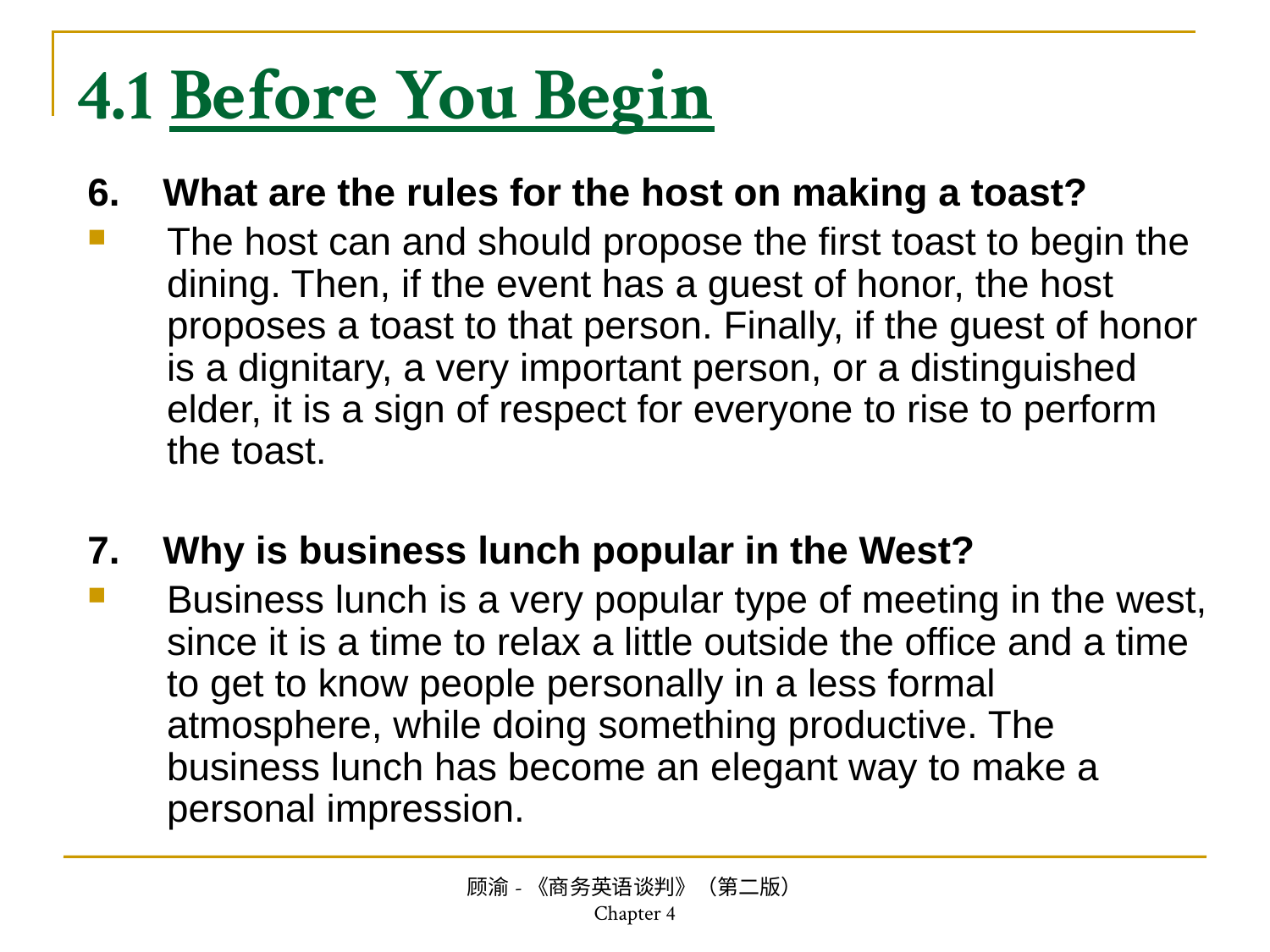

# 4.1 Before You Begin
6.    What are the rules for the host on making a toast?
The host can and should propose the first toast to begin the dining. Then, if the event has a guest of honor, the host proposes a toast to that person. Finally, if the guest of honor is a dignitary, a very important person, or a distinguished elder, it is a sign of respect for everyone to rise to perform the toast.

7.    Why is business lunch popular in the West?
Business lunch is a very popular type of meeting in the west, since it is a time to relax a little outside the office and a time to get to know people personally in a less formal atmosphere, while doing something productive. The business lunch has become an elegant way to make a personal impression.

9
顾渝-《商务英语谈判》（第二版） Chapter 4